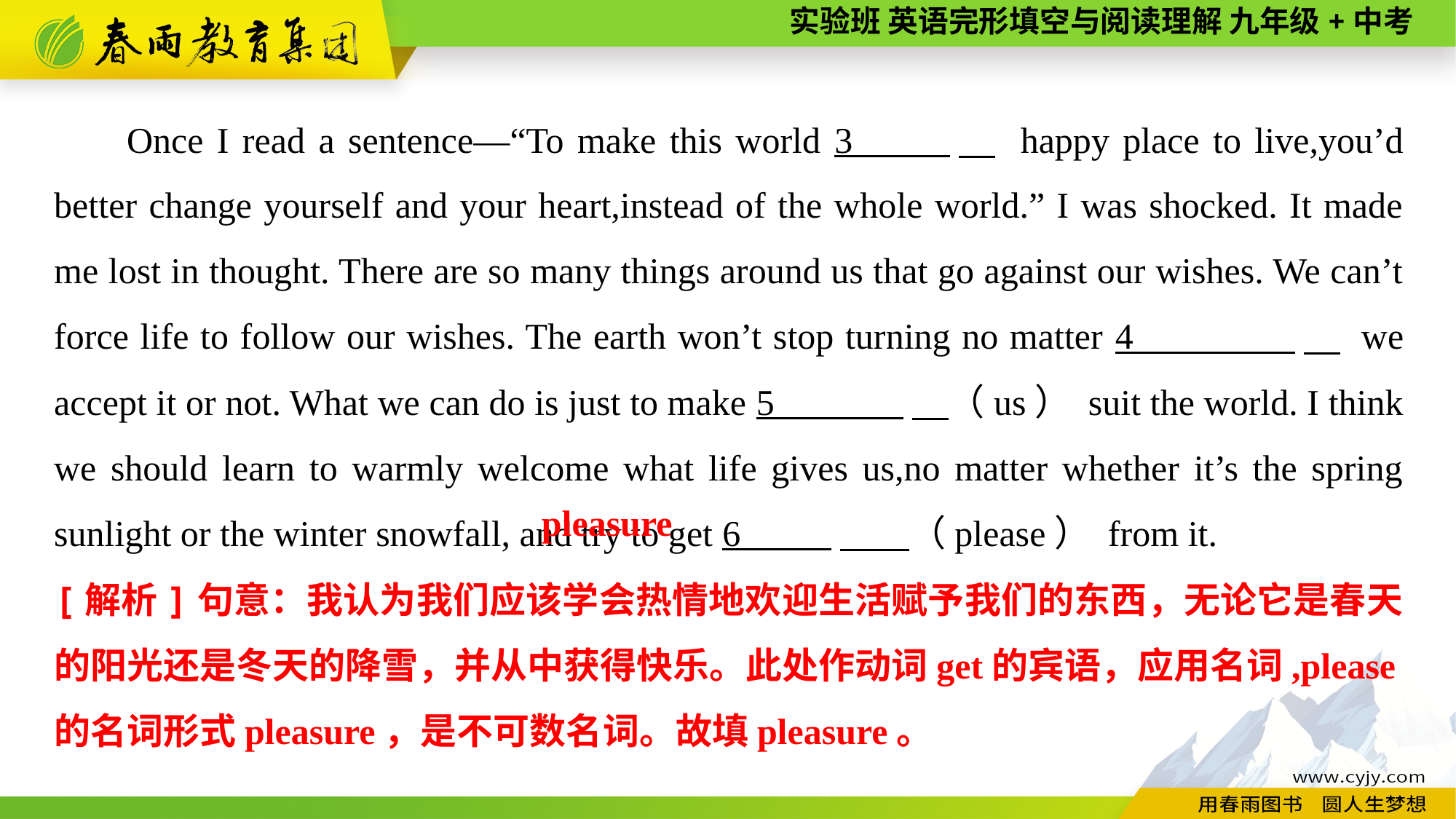

Once I read a sentence—“To make this world 3       　 happy place to live,you’d better change yourself and your heart,instead of the whole world.” I was shocked. It made me lost in thought. There are so many things around us that go against our wishes. We can’t force life to follow our wishes. The earth won’t stop turning no matter 4              　 we accept it or not. What we can do is just to make 5              　（us） suit the world. I think we should learn to warmly welcome what life gives us,no matter whether it’s the spring sunlight or the winter snowfall, and try to get 6          　    （please） from it.
pleasure
[解析]句意：我认为我们应该学会热情地欢迎生活赋予我们的东西，无论它是春天的阳光还是冬天的降雪，并从中获得快乐。此处作动词get的宾语，应用名词,please的名词形式pleasure，是不可数名词。故填pleasure。